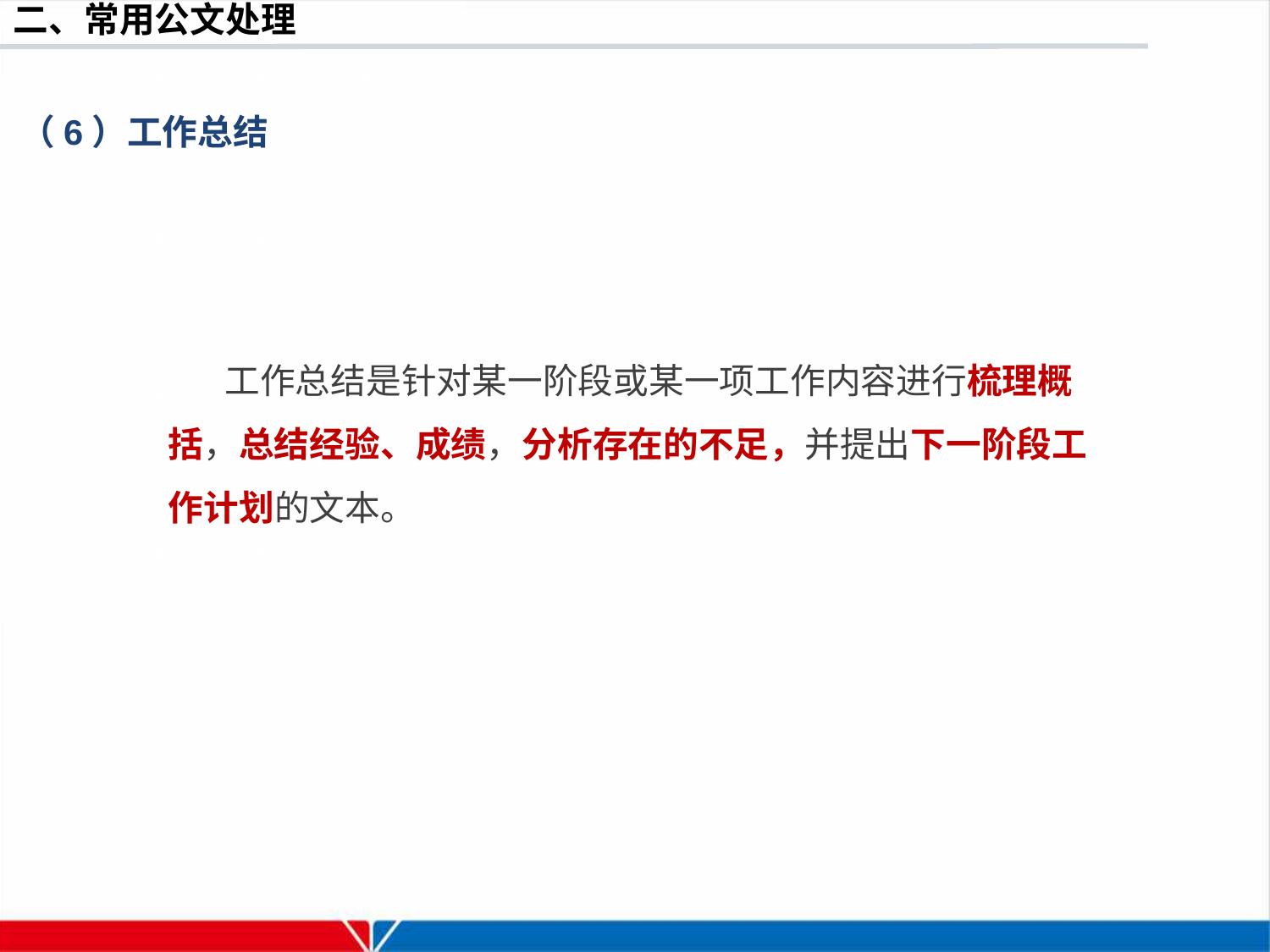

（6）工作总结
工作总结是针对某一阶段或某一项工作内容进行梳理概括，总结经验、成绩，分析存在的不足，并提出下一阶段工作计划的文本。